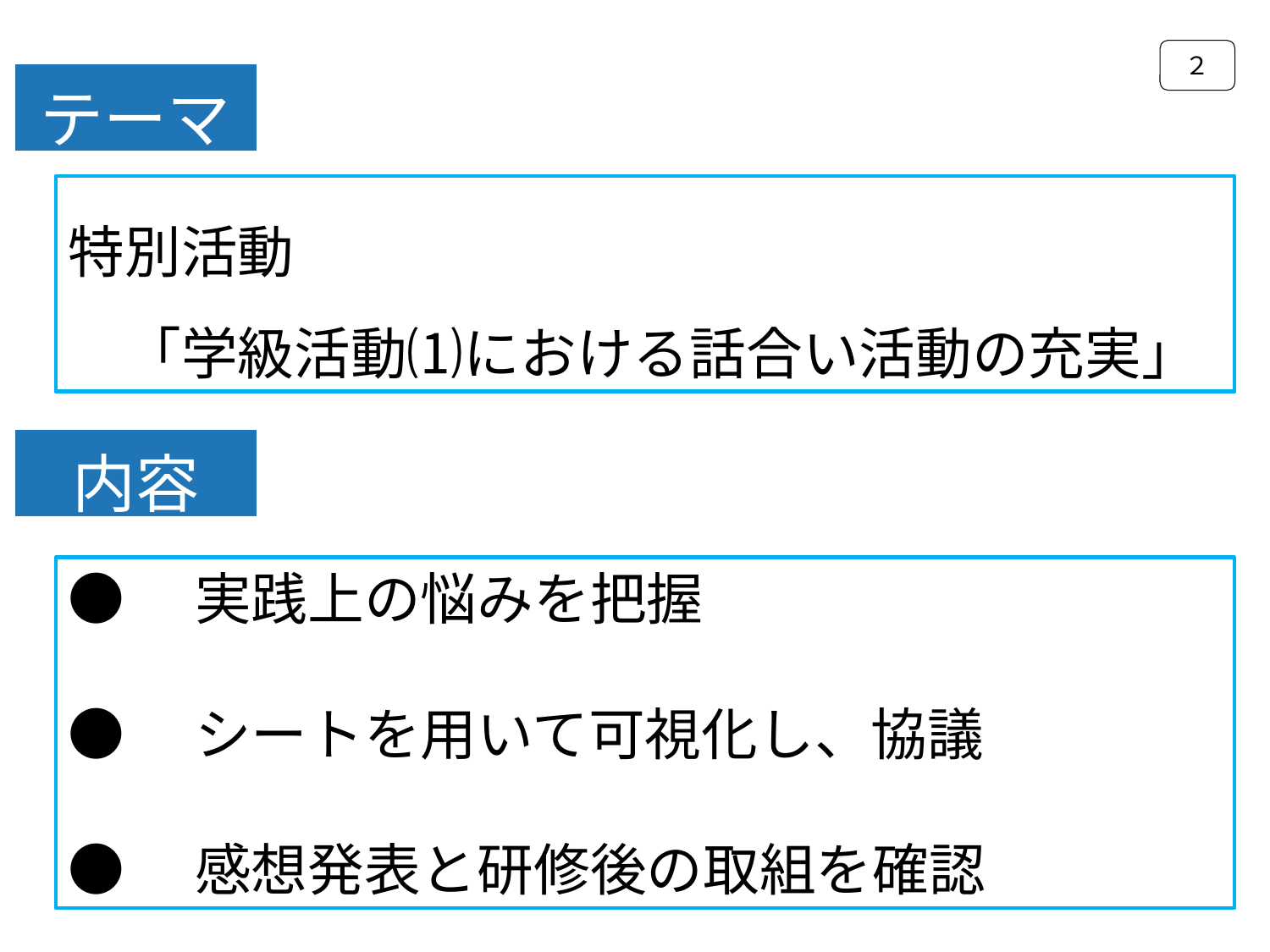

２
テーマ
特別活動
　「学級活動⑴における話合い活動の充実」
内容
●　実践上の悩みを把握

●　シートを用いて可視化し、協議

●　感想発表と研修後の取組を確認